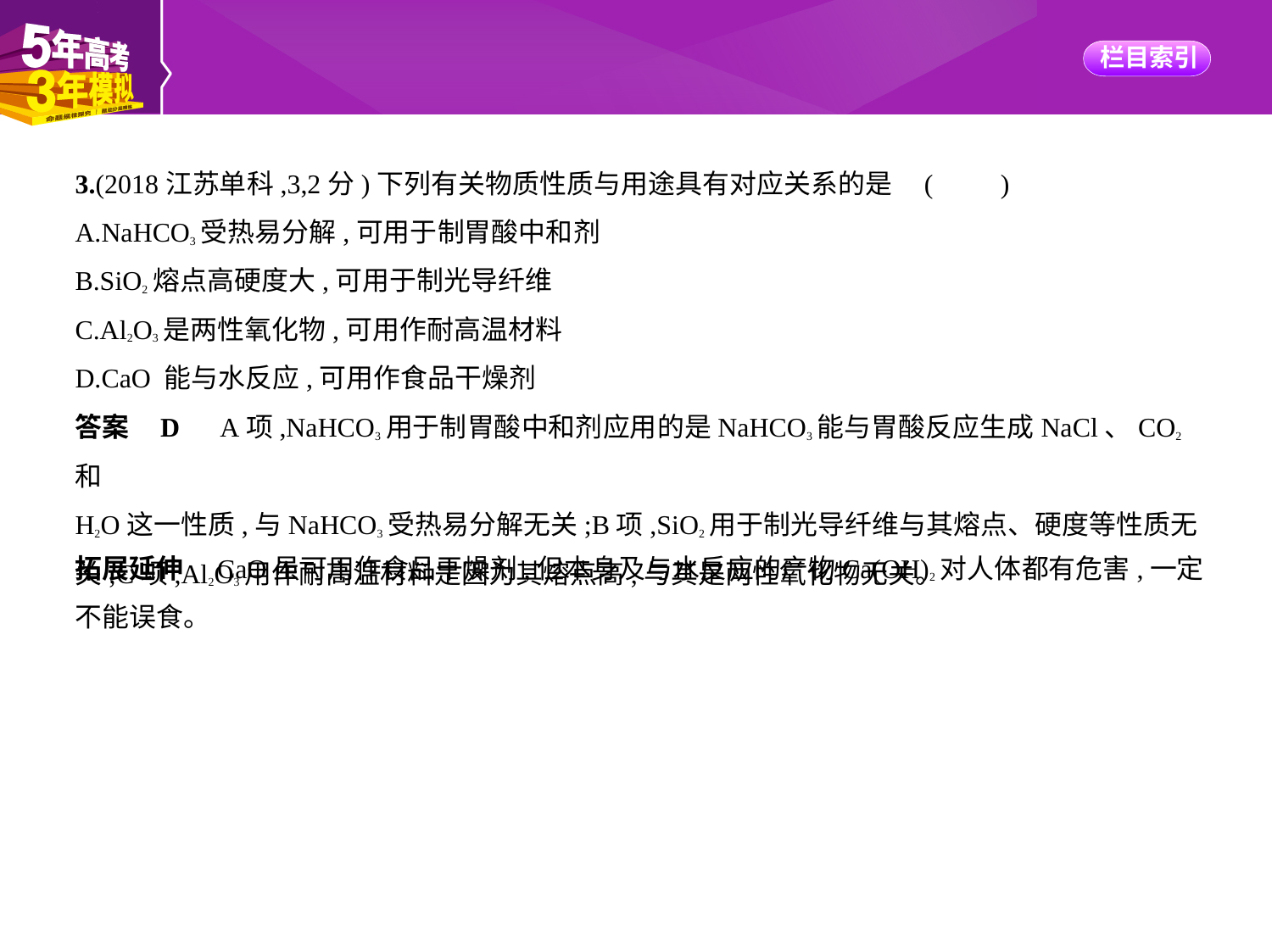

3.(2018江苏单科,3,2分)下列有关物质性质与用途具有对应关系的是 (　　)
A.NaHCO3受热易分解,可用于制胃酸中和剂
B.SiO2熔点高硬度大,可用于制光导纤维
C.Al2O3是两性氧化物,可用作耐高温材料
D.CaO 能与水反应,可用作食品干燥剂
答案    D　A项,NaHCO3用于制胃酸中和剂应用的是NaHCO3能与胃酸反应生成NaCl、CO2和
H2O这一性质,与NaHCO3受热易分解无关;B项,SiO2用于制光导纤维与其熔点、硬度等性质无
关;C项,Al2O3用作耐高温材料是因为其熔点高,与其是两性氧化物无关。
拓展延伸　CaO虽可用作食品干燥剂,但本身及与水反应的产物Ca(OH)2对人体都有危害,一定
不能误食。